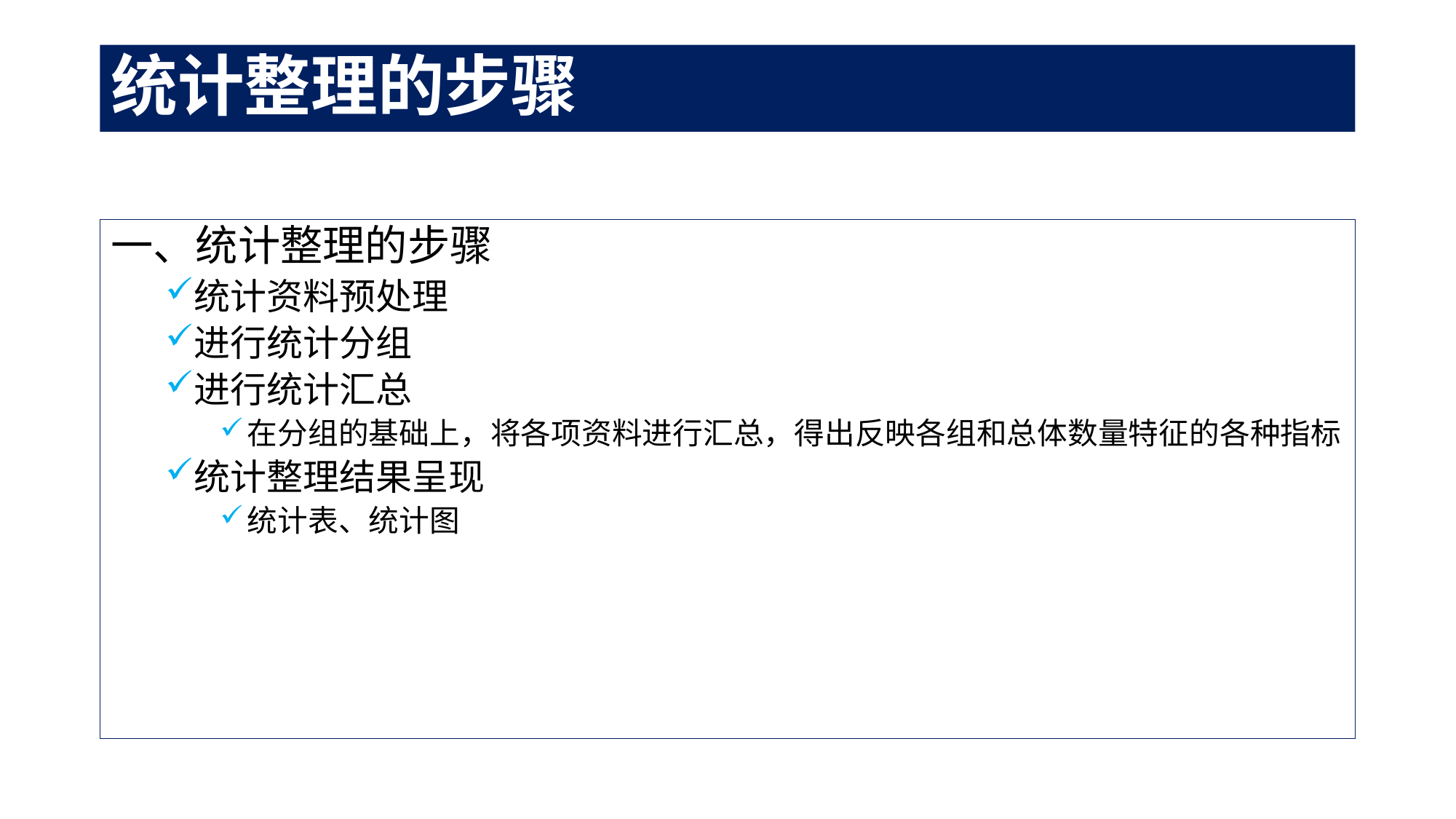

# 统计整理的步骤
一、统计整理的步骤
统计资料预处理
进行统计分组
进行统计汇总
在分组的基础上，将各项资料进行汇总，得出反映各组和总体数量特征的各种指标
统计整理结果呈现
统计表、统计图